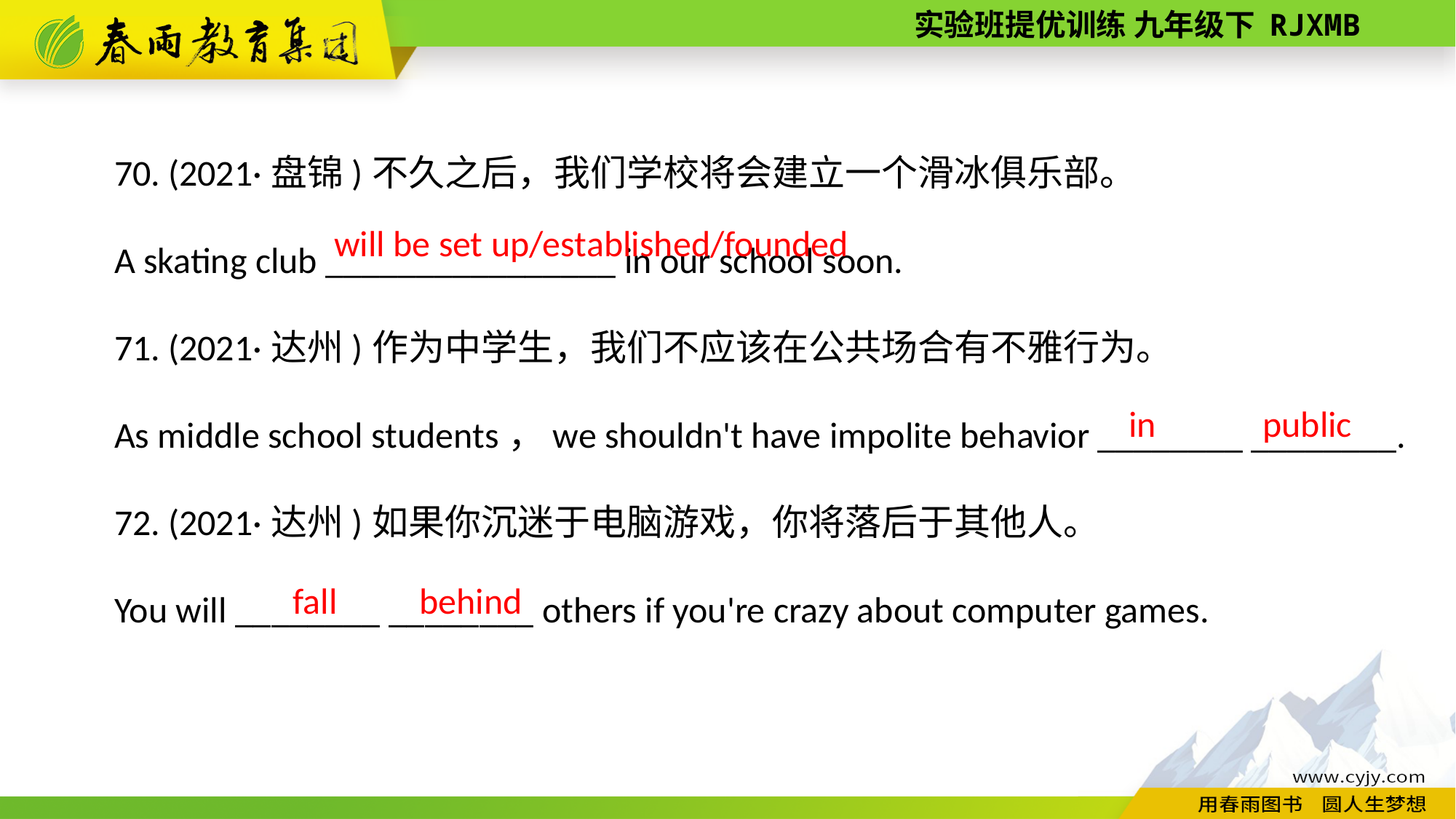

70. (2021·盘锦)不久之后，我们学校将会建立一个滑冰俱乐部。
A skating club ________________ in our school soon.
71. (2021·达州)作为中学生，我们不应该在公共场合有不雅行为。
As middle school students，we shouldn't have impolite behavior ________ ________.
72. (2021·达州)如果你沉迷于电脑游戏，你将落后于其他人。
You will ________ ________ others if you're crazy about computer games.
will be set up/established/founded
in             public
fall          behind